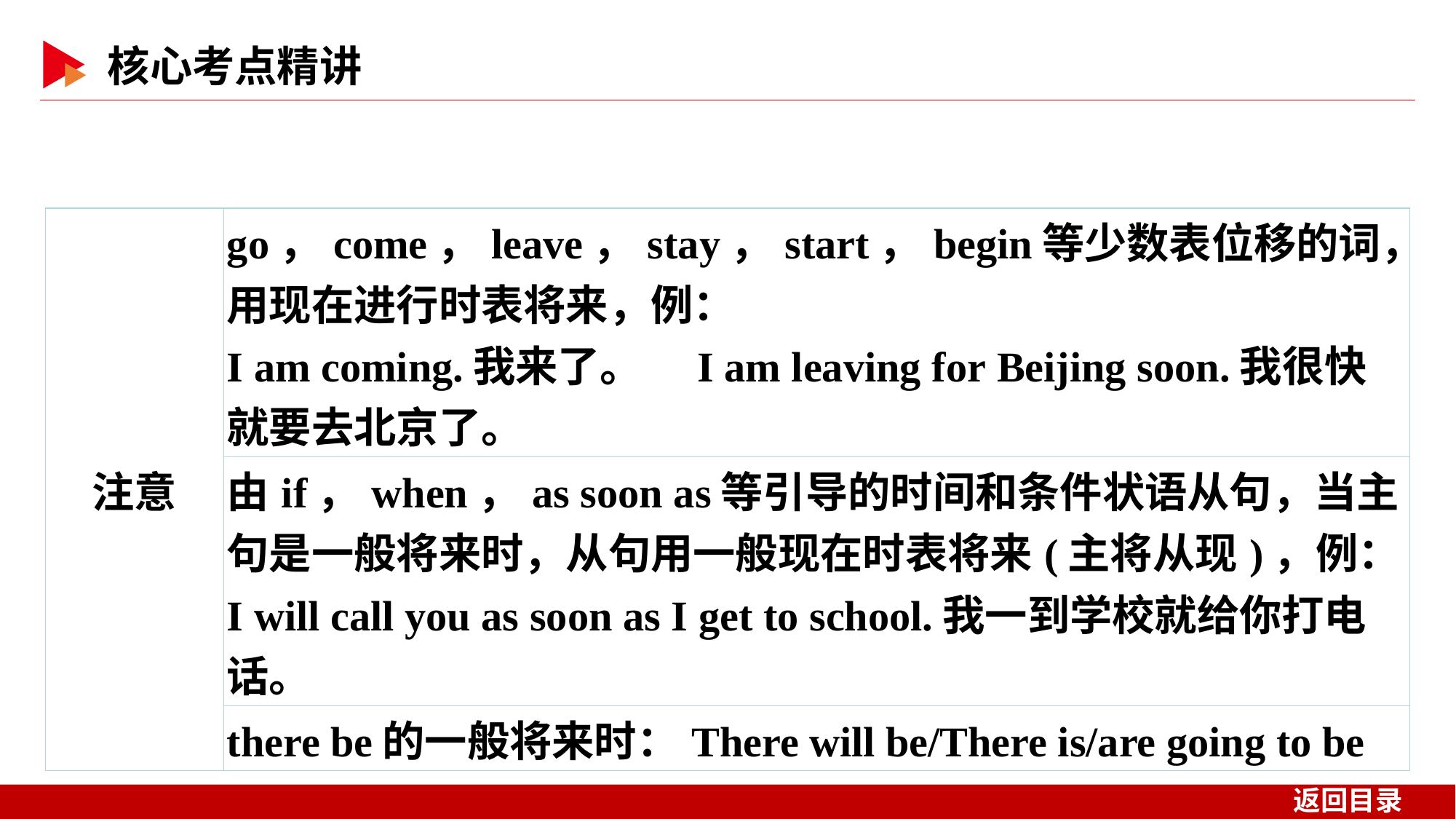

| 注意 | go，come，leave，stay，start，begin等少数表位移的词，用现在进行时表将来，例： I am coming.我来了。　I am leaving for Beijing soon.我很快就要去北京了。 |
| --- | --- |
|  | 由if，when，as soon as等引导的时间和条件状语从句，当主句是一般将来时，从句用一般现在时表将来(主将从现)，例： I will call you as soon as I get to school.我一到学校就给你打电话。 |
|  | there be的一般将来时：There will be/There is/are going to be |